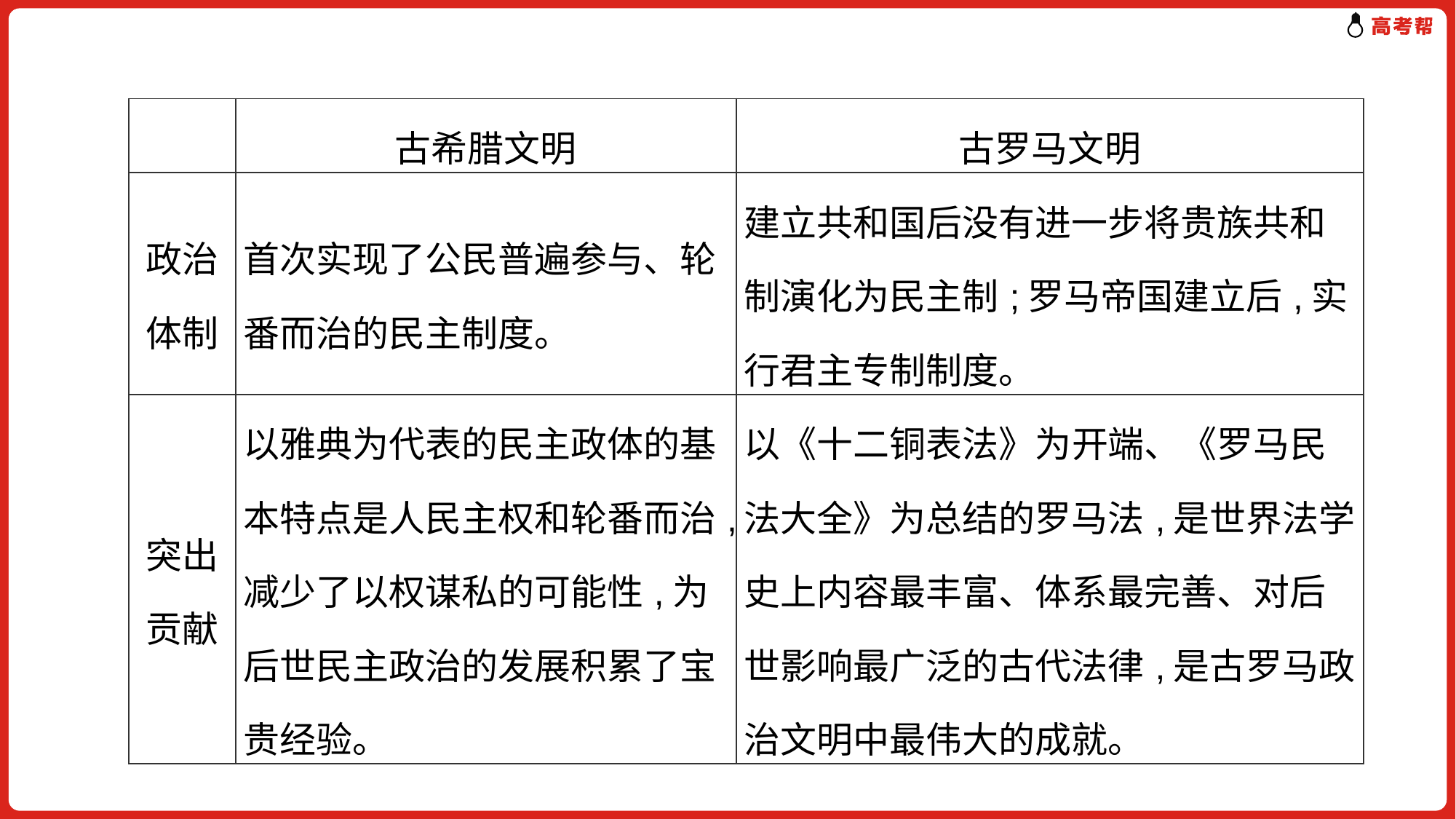

|  | 古希腊文明 | 古罗马文明 |
| --- | --- | --- |
| 政治体制 | 首次实现了公民普遍参与、轮番而治的民主制度。 | 建立共和国后没有进一步将贵族共和制演化为民主制;罗马帝国建立后,实行君主专制制度。 |
| 突出贡献 | 以雅典为代表的民主政体的基本特点是人民主权和轮番而治,减少了以权谋私的可能性,为后世民主政治的发展积累了宝贵经验。 | 以《十二铜表法》为开端、《罗马民法大全》为总结的罗马法,是世界法学史上内容最丰富、体系最完善、对后世影响最广泛的古代法律,是古罗马政治文明中最伟大的成就。 |